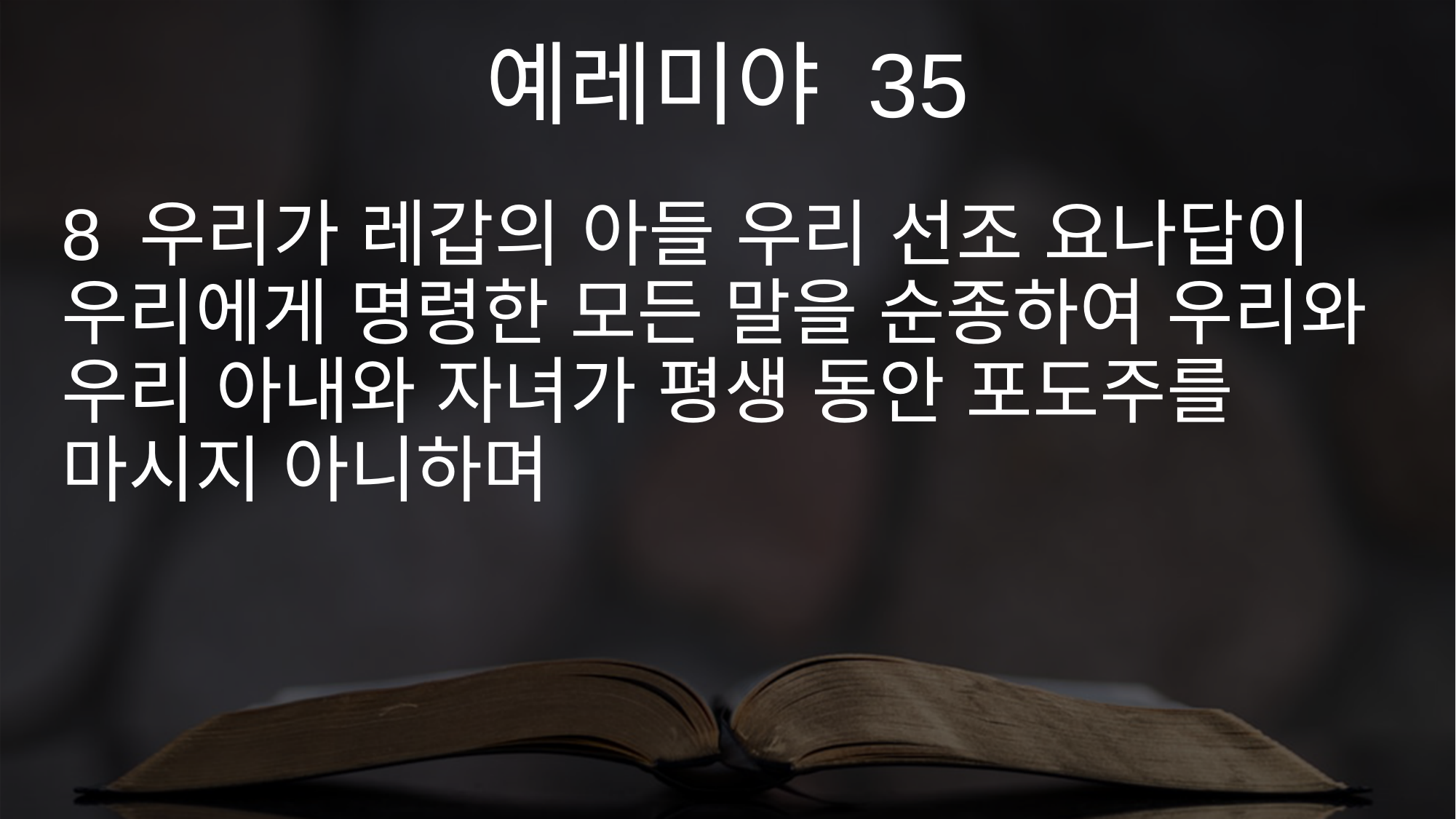

예레미야 35
8 우리가 레갑의 아들 우리 선조 요나답이 우리에게 명령한 모든 말을 순종하여 우리와 우리 아내와 자녀가 평생 동안 포도주를 마시지 아니하며